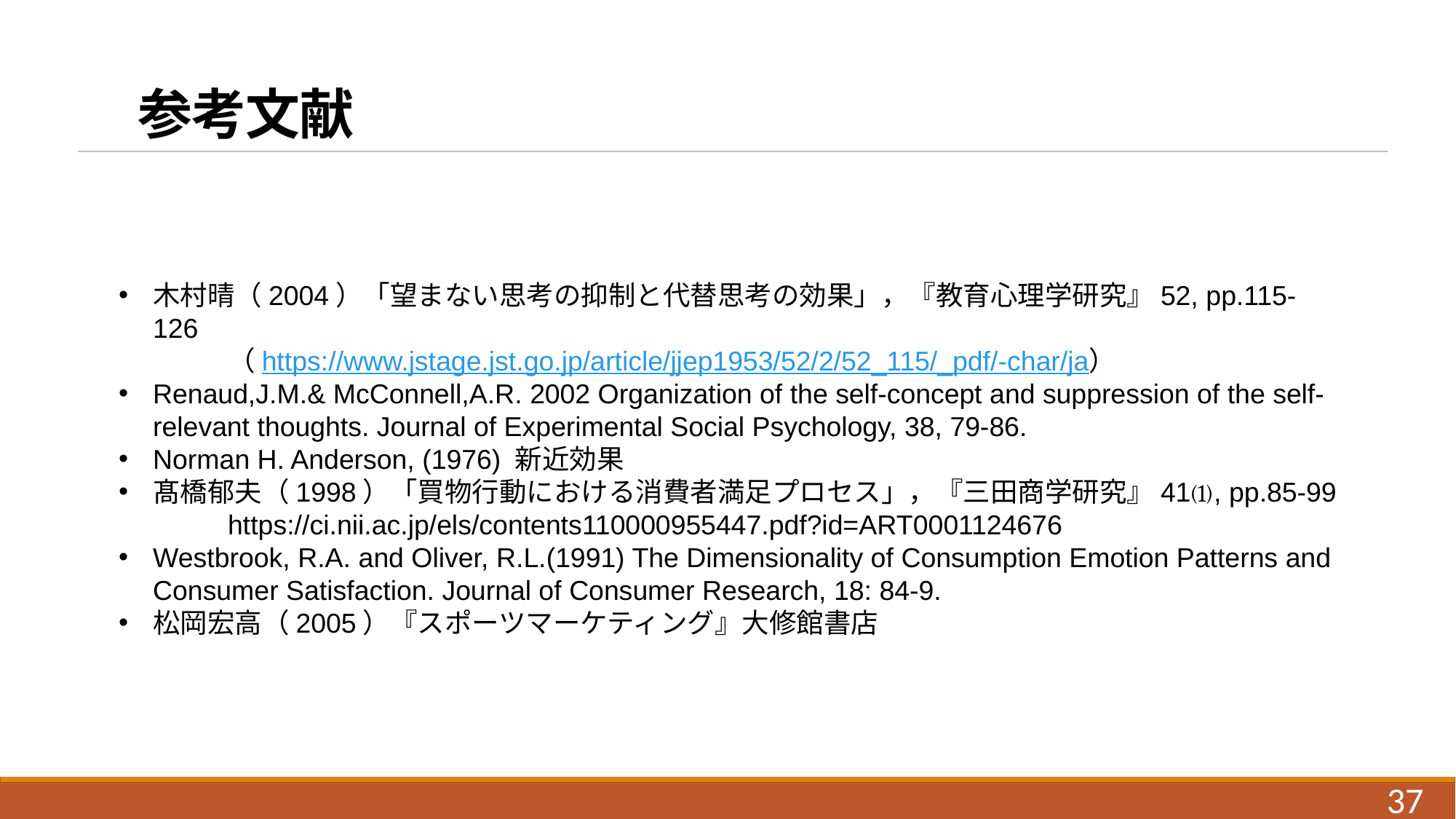

# 参考文献
木村晴（2004）「望まない思考の抑制と代替思考の効果」，『教育心理学研究』52, pp.115-126
　　　　（https://www.jstage.jst.go.jp/article/jjep1953/52/2/52_115/_pdf/-char/ja）
Renaud,J.M.& McConnell,A.R. 2002 Organization of the self-concept and suppression of the self-relevant thoughts. Journal of Experimental Social Psychology, 38, 79-86.
Norman H. Anderson, (1976) 新近効果
髙橋郁夫（1998）「買物行動における消費者満足プロセス」，『三田商学研究』41⑴, pp.85-99
	https://ci.nii.ac.jp/els/contents110000955447.pdf?id=ART0001124676
Westbrook, R.A. and Oliver, R.L.(1991) The Dimensionality of Consumption Emotion Patterns and Consumer Satisfaction. Journal of Consumer Research, 18: 84-9.
松岡宏高（2005）『スポーツマーケティング』大修館書店
37